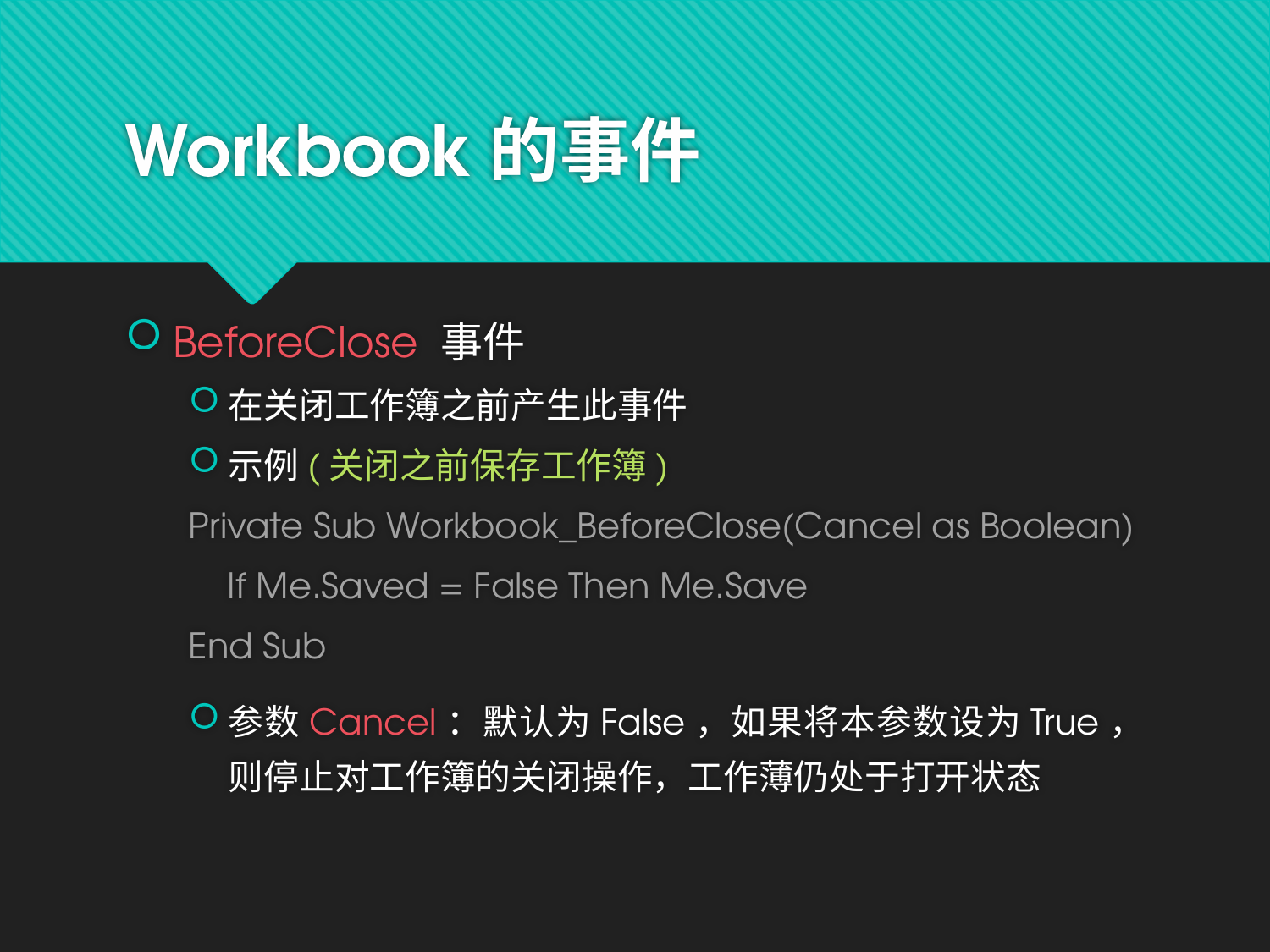

# Workbook的事件
BeforeClose 事件
在关闭工作簿之前产生此事件
示例(关闭之前保存工作簿)
Private Sub Workbook_BeforeClose(Cancel as Boolean)
    If Me.Saved = False Then Me.Save
End Sub
参数Cancel：默认为False，如果将本参数设为True，则停止对工作簿的关闭操作，工作薄仍处于打开状态